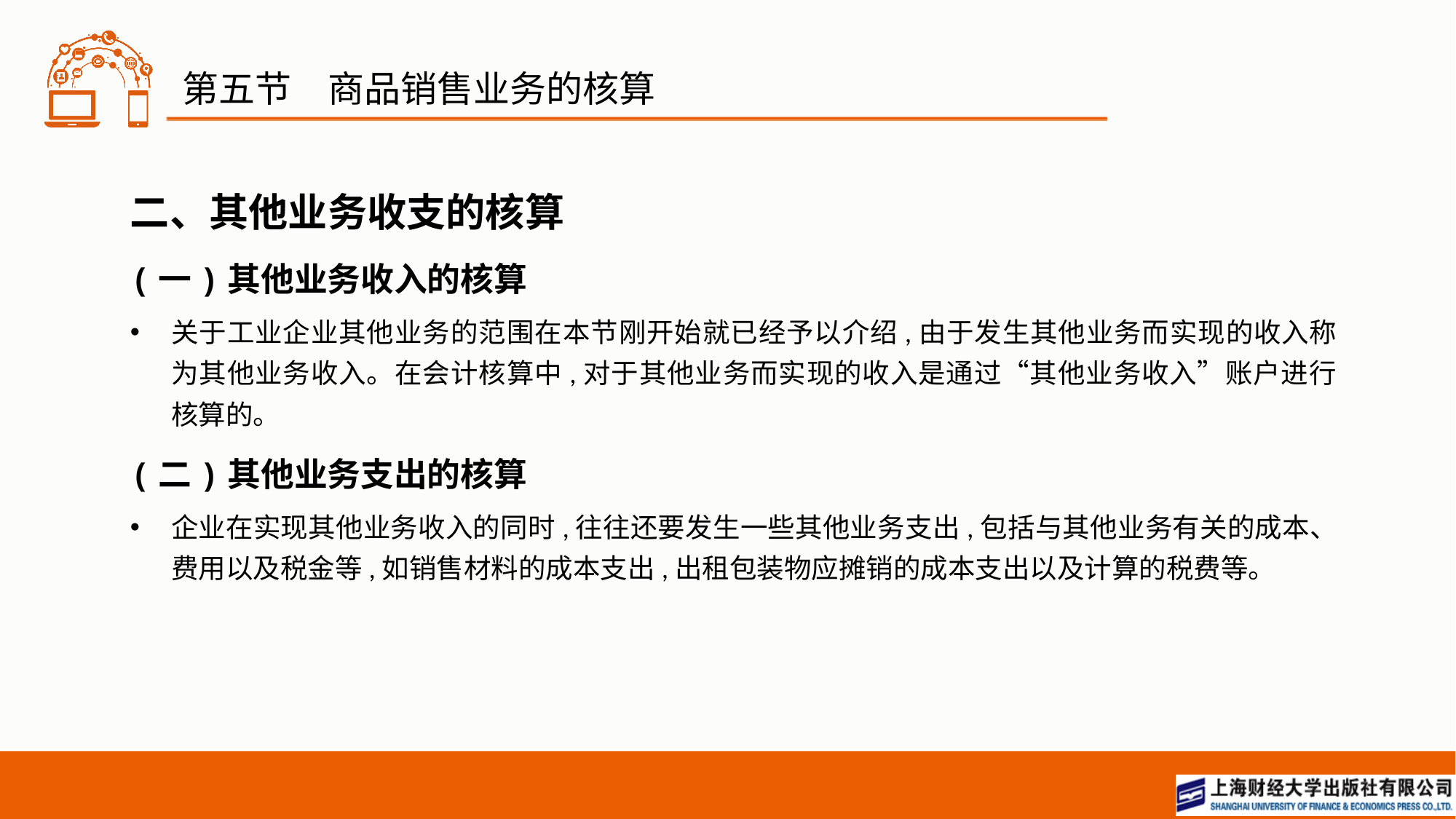

# 第五节　商品销售业务的核算
二、其他业务收支的核算
(一)其他业务收入的核算
关于工业企业其他业务的范围在本节刚开始就已经予以介绍,由于发生其他业务而实现的收入称为其他业务收入。在会计核算中,对于其他业务而实现的收入是通过“其他业务收入”账户进行核算的。
(二)其他业务支出的核算
企业在实现其他业务收入的同时,往往还要发生一些其他业务支出,包括与其他业务有关的成本、费用以及税金等,如销售材料的成本支出,出租包装物应摊销的成本支出以及计算的税费等。